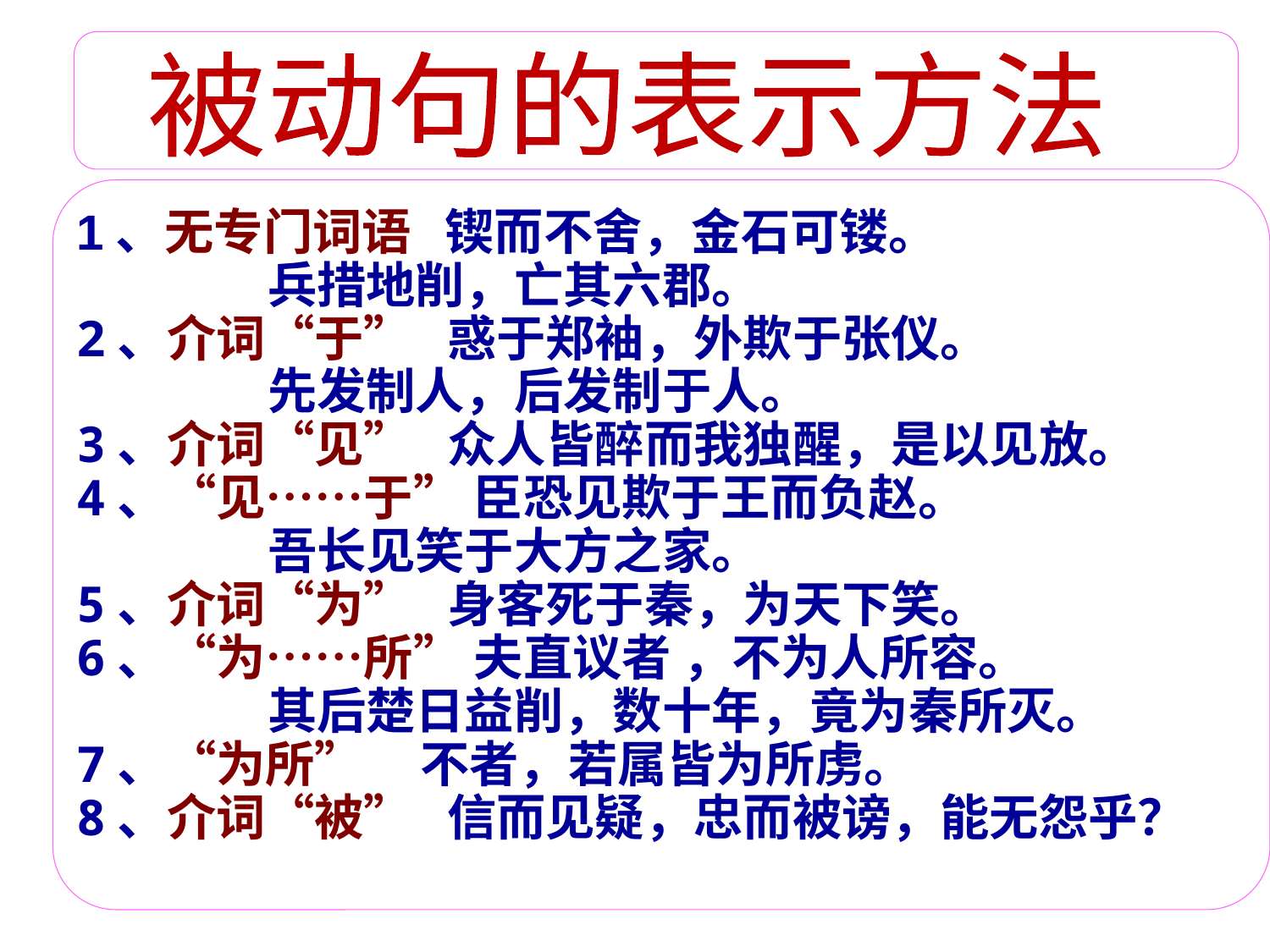

被动句的表示方法
1、无专门词语   锲而不舍，金石可镂。
                兵措地削，亡其六郡。
2、介词“于”   惑于郑袖，外欺于张仪。
                先发制人，后发制于人。
3、介词“见”   众人皆醉而我独醒，是以见放。
4、“见……于” 臣恐见欺于王而负赵。
                吾长见笑于大方之家。
5、介词“为”   身客死于秦，为天下笑。
6、“为……所” 夫直议者 ，不为人所容。
                其后楚日益削，数十年，竟为秦所灭。
7、“为所”     不者，若属皆为所虏。
8、介词“被”   信而见疑，忠而被谤，能无怨乎？